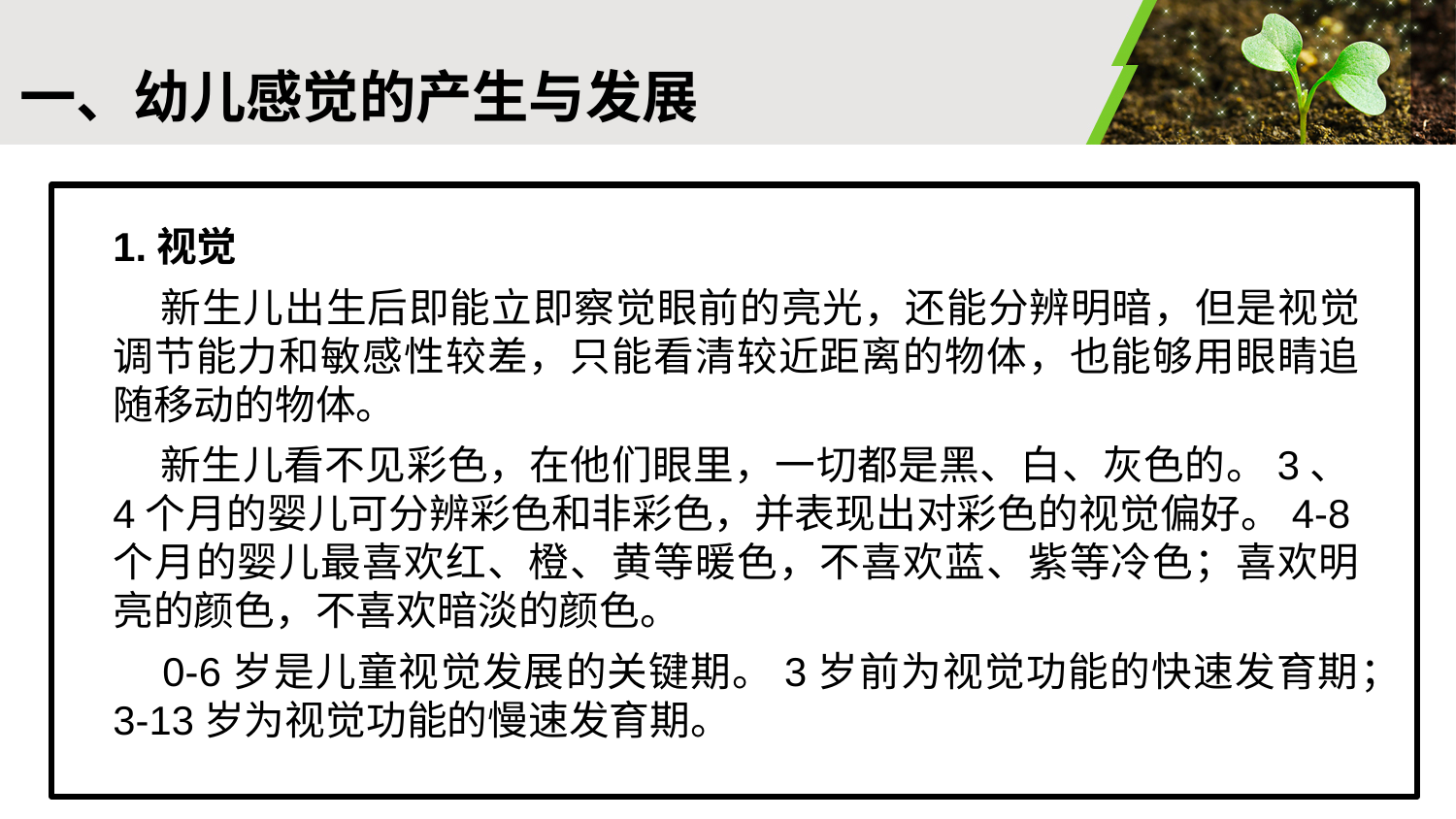

一、幼儿感觉的产生与发展

1.视觉
    新生儿出生后即能立即察觉眼前的亮光，还能分辨明暗，但是视觉调节能力和敏感性较差，只能看清较近距离的物体，也能够用眼睛追随移动的物体。
    新生儿看不见彩色，在他们眼里，一切都是黑、白、灰色的。3、4个月的婴儿可分辨彩色和非彩色，并表现出对彩色的视觉偏好。4-8个月的婴儿最喜欢红、橙、黄等暖色，不喜欢蓝、紫等冷色；喜欢明亮的颜色，不喜欢暗淡的颜色。
    0-6岁是儿童视觉发展的关键期。3岁前为视觉功能的快速发育期；3-13岁为视觉功能的慢速发育期。